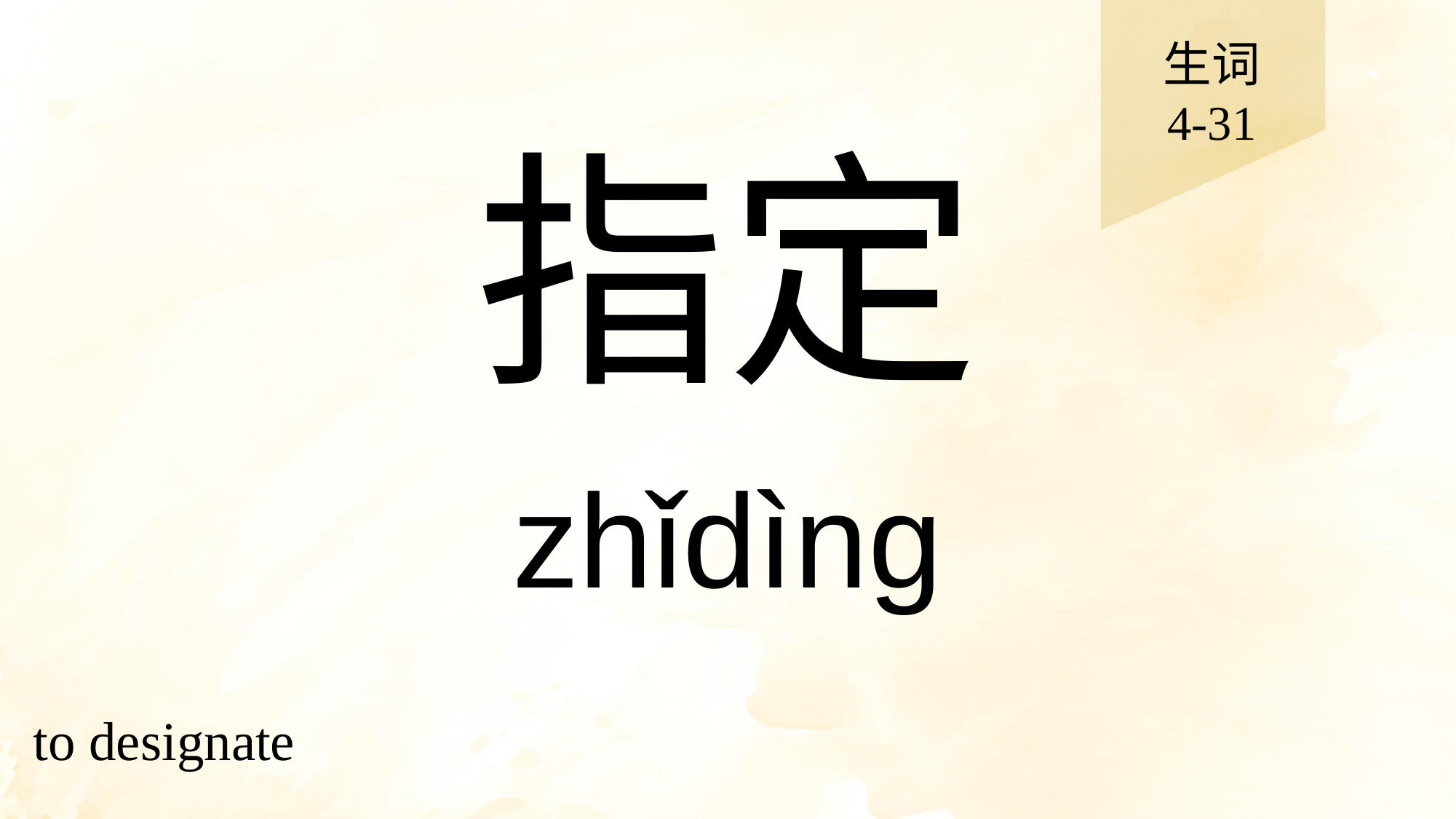

生词
4-31
# 指定
zhǐdìng
to designate